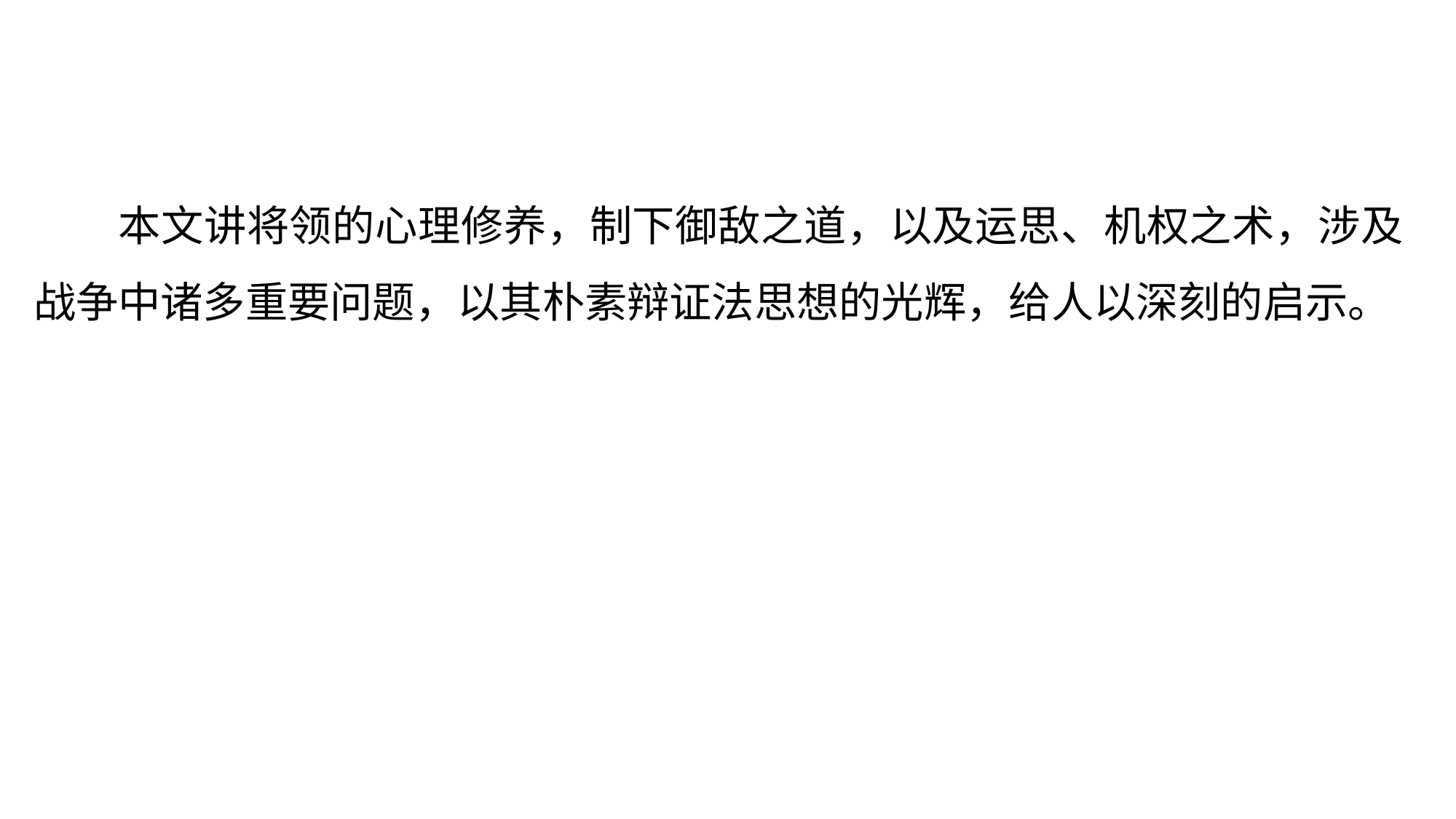

本文讲将领的心理修养，制下御敌之道，以及运思、机权之术，涉及战争中诸多重要问题，以其朴素辩证法思想的光辉，给人以深刻的启示。